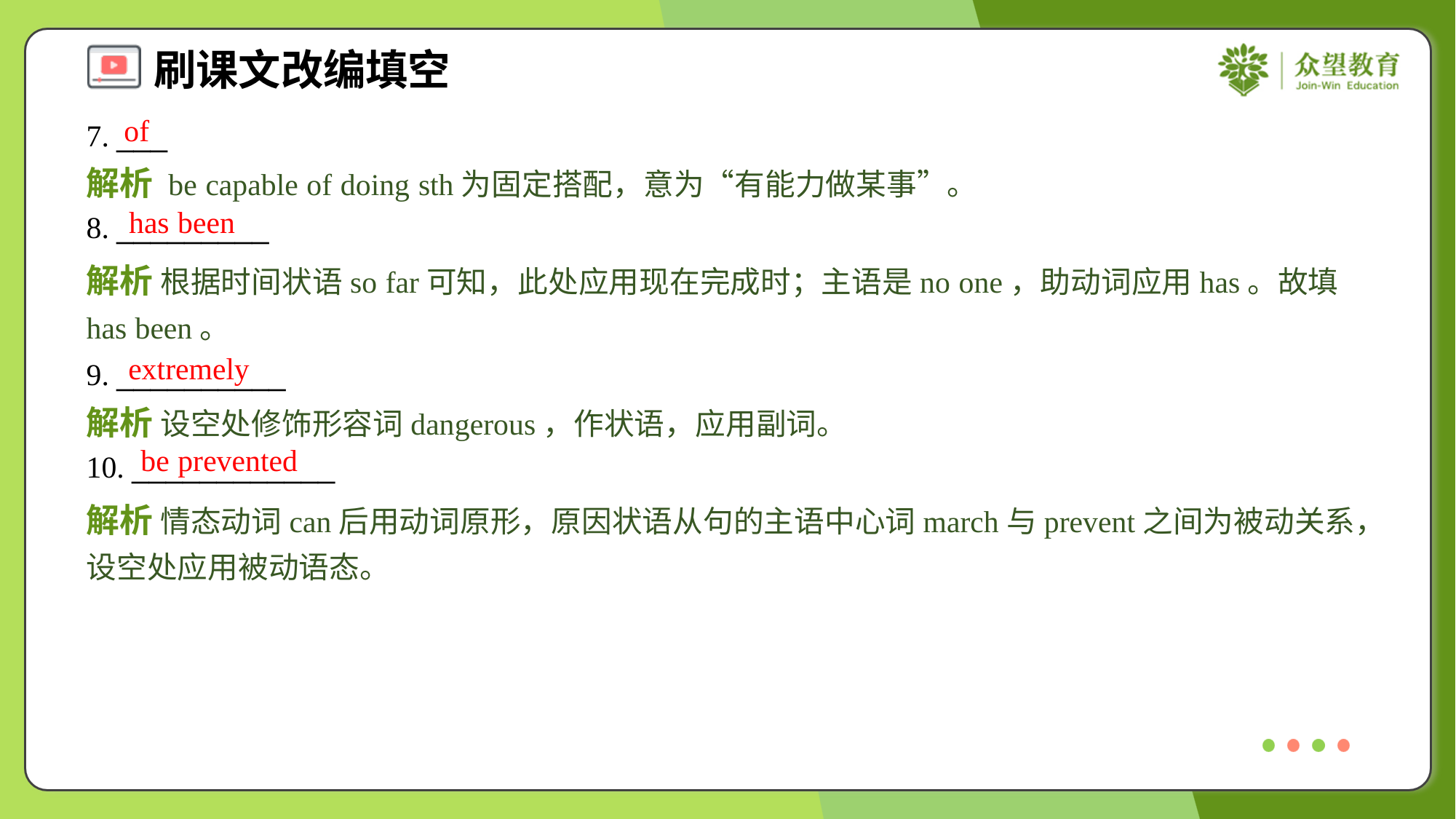

of
7. ___
解析 be capable of doing sth为固定搭配，意为“有能力做某事”。
has been
8. _________
解析 根据时间状语so far可知，此处应用现在完成时；主语是no one，助动词应用has。故填has been。
extremely
9. __________
解析 设空处修饰形容词dangerous，作状语，应用副词。
be prevented
10. ____________
解析 情态动词can后用动词原形，原因状语从句的主语中心词march与prevent之间为被动关系，设空处应用被动语态。